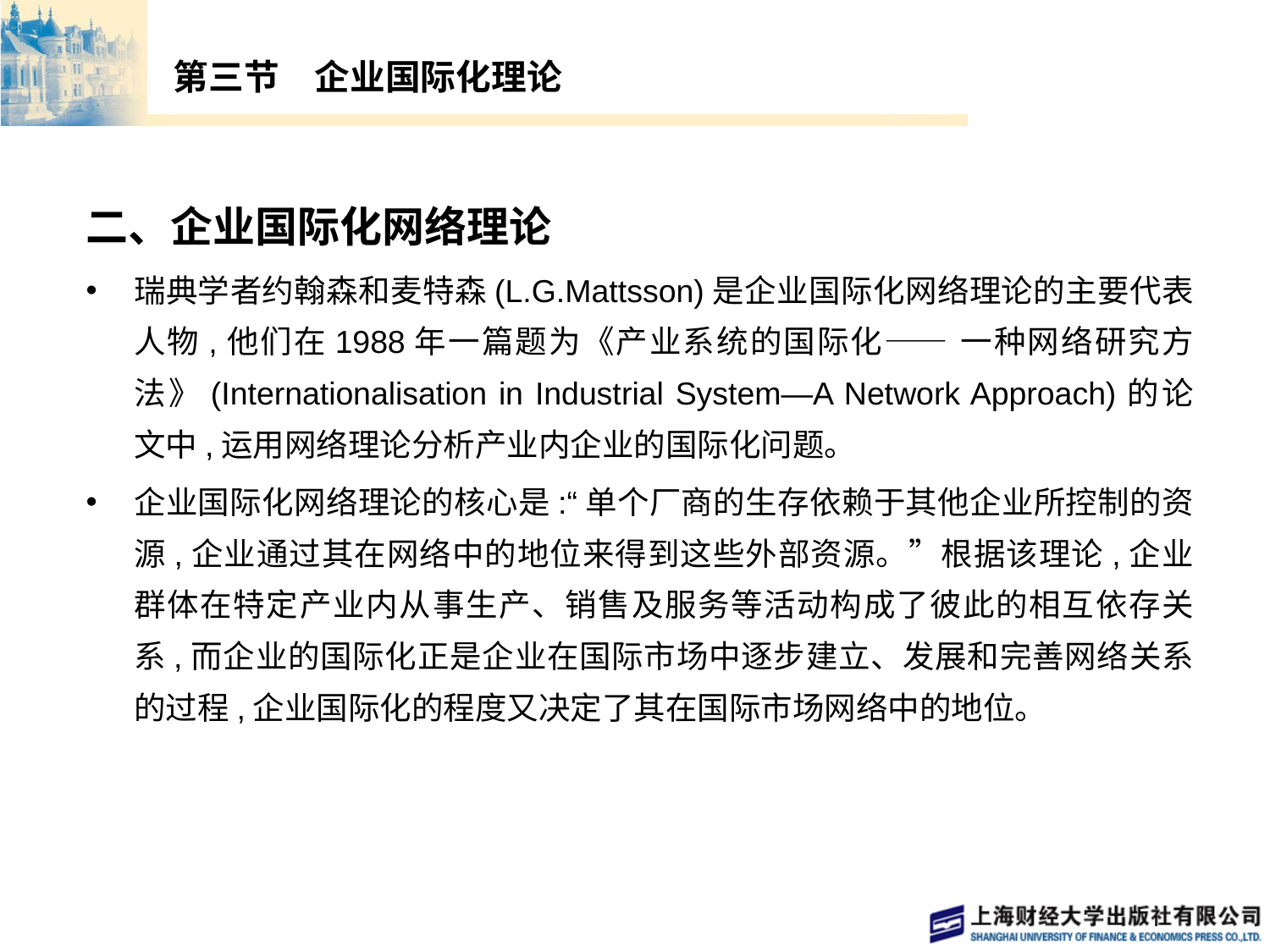

# 第三节　企业国际化理论
二、企业国际化网络理论
瑞典学者约翰森和麦特森(L.G.Mattsson)是企业国际化网络理论的主要代表人物,他们在1988年一篇题为《产业系统的国际化—— 一种网络研究方法》(Internationalisation in Industrial System—A Network Approach)的论文中,运用网络理论分析产业内企业的国际化问题。
企业国际化网络理论的核心是:“单个厂商的生存依赖于其他企业所控制的资源,企业通过其在网络中的地位来得到这些外部资源。”根据该理论,企业群体在特定产业内从事生产、销售及服务等活动构成了彼此的相互依存关系,而企业的国际化正是企业在国际市场中逐步建立、发展和完善网络关系的过程,企业国际化的程度又决定了其在国际市场网络中的地位。